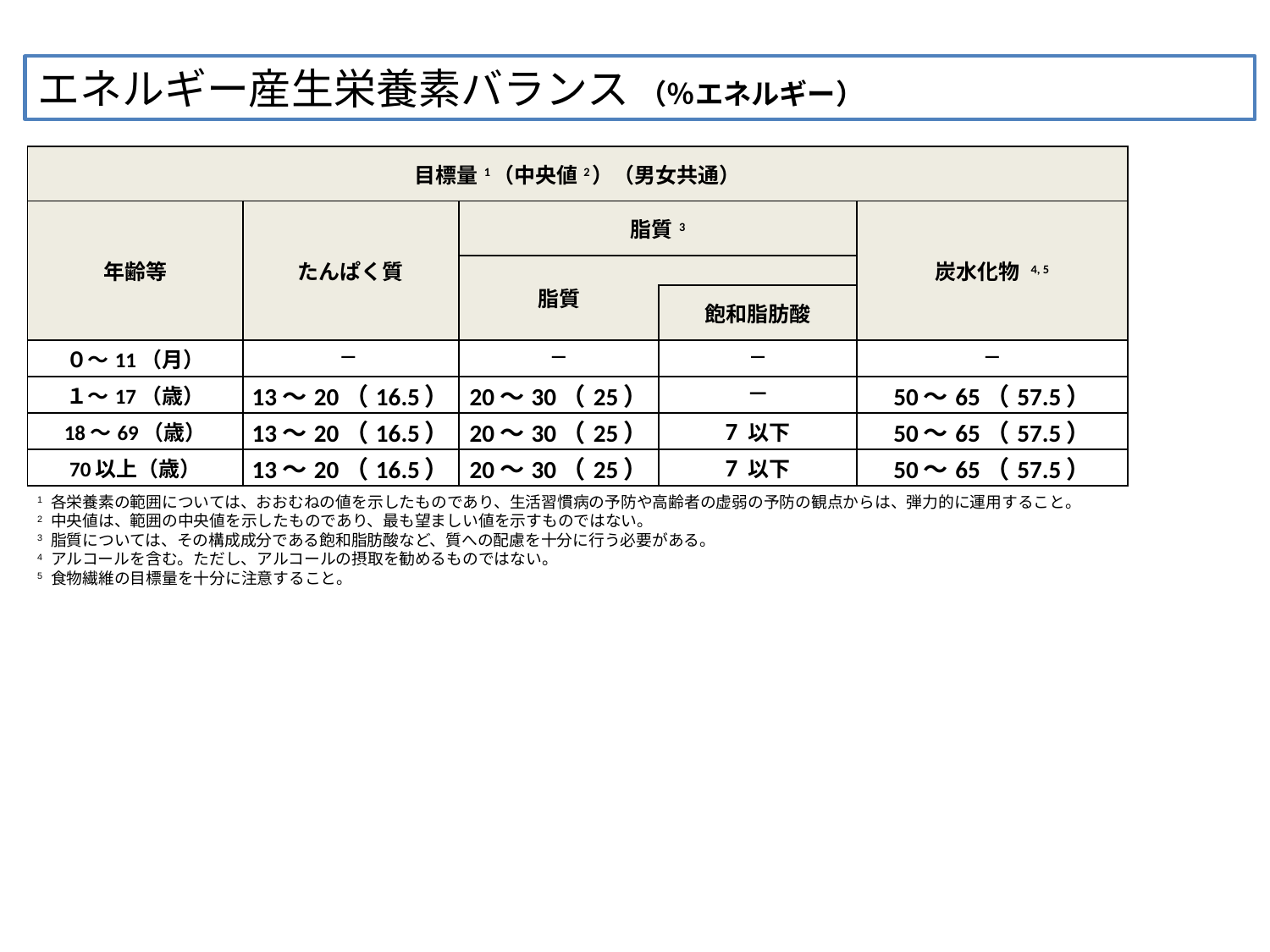

エネルギー産生栄養素バランス （％エネルギー）
| 目標量1（中央値2）（男女共通） |  |  |  |  |
| --- | --- | --- | --- | --- |
| 年齢等 | たんぱく質 | 脂質 3 |  | 炭水化物 4, 5 |
|  |  | 脂質 |  |  |
|  |  |  | 飽和脂肪酸 |  |
| ０～11（月） | ― | ― | ― | ― |
| １～17（歳） | 13～20（16.5） | 20～30（25） | ― | 50～65（57.5） |
| 18～69（歳） | 13～20（16.5） | 20～30（25） | 7 以下 | 50～65（57.5） |
| 70以上（歳） | 13～20（16.5） | 20～30（25） | 7 以下 | 50～65（57.5） |
1 各栄養素の範囲については、おおむねの値を示したものであり、生活習慣病の予防や高齢者の虚弱の予防の観点からは、弾力的に運用すること。
2 中央値は、範囲の中央値を示したものであり、最も望ましい値を示すものではない。
3 脂質については、その構成成分である飽和脂肪酸など、質への配慮を十分に行う必要がある。
4 アルコールを含む。ただし、アルコールの摂取を勧めるものではない。
5 食物繊維の目標量を十分に注意すること。